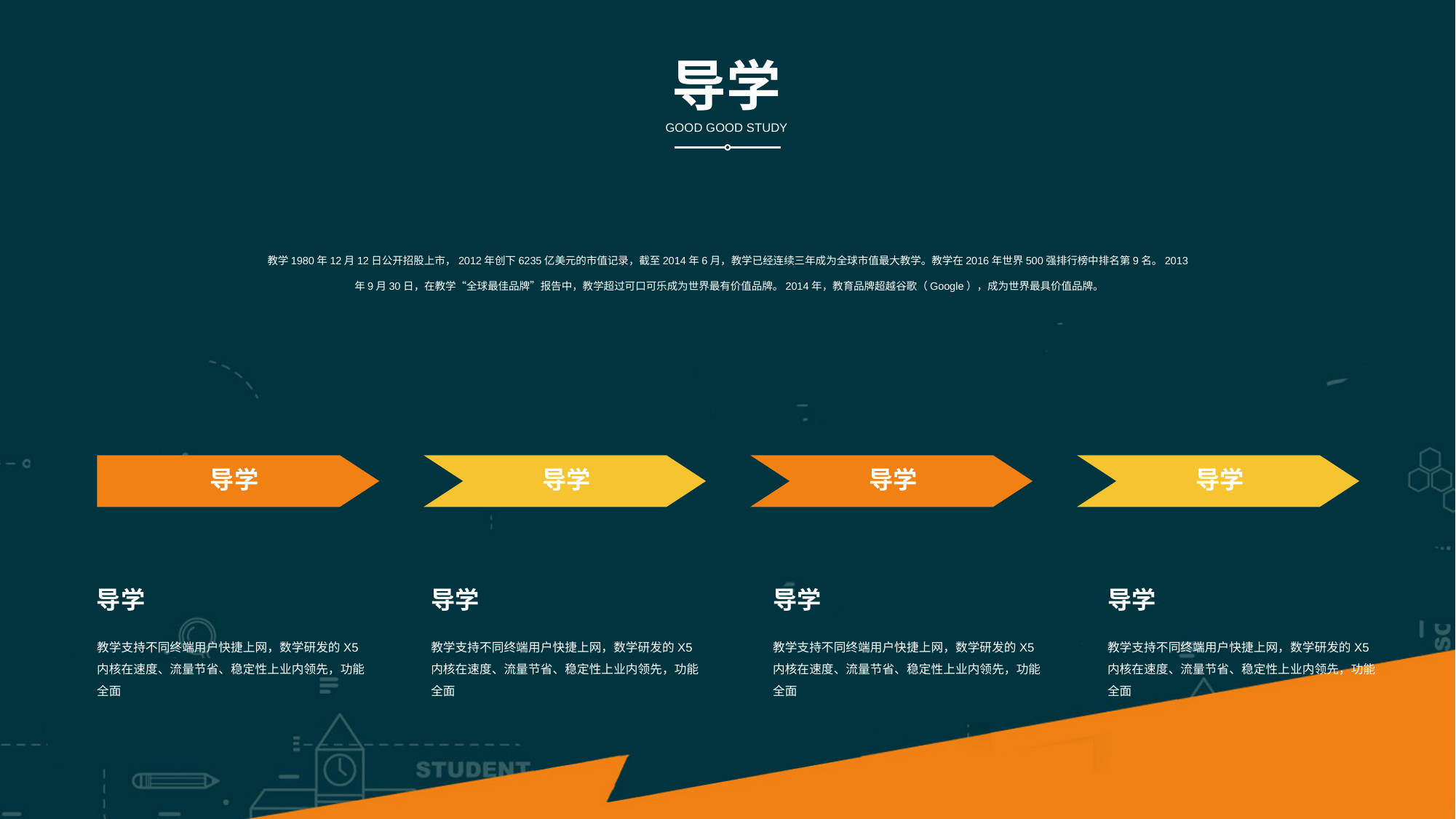

导学
GOOD GOOD STUDY

教学1980年12月12日公开招股上市，2012年创下6235亿美元的市值记录，截至2014年6月，教学已经连续三年成为全球市值最大教学。教学在2016年世界500强排行榜中排名第9名。2013年9月30日，在教学“全球最佳品牌”报告中，教学超过可口可乐成为世界最有价值品牌。2014年，教育品牌超越谷歌（Google），成为世界最具价值品牌。
导学
导学
导学
导学
导学
导学
导学
导学
教学支持不同终端用户快捷上网，数学研发的X5内核在速度、流量节省、稳定性上业内领先，功能全面
教学支持不同终端用户快捷上网，数学研发的X5内核在速度、流量节省、稳定性上业内领先，功能全面
教学支持不同终端用户快捷上网，数学研发的X5内核在速度、流量节省、稳定性上业内领先，功能全面
教学支持不同终端用户快捷上网，数学研发的X5内核在速度、流量节省、稳定性上业内领先，功能全面